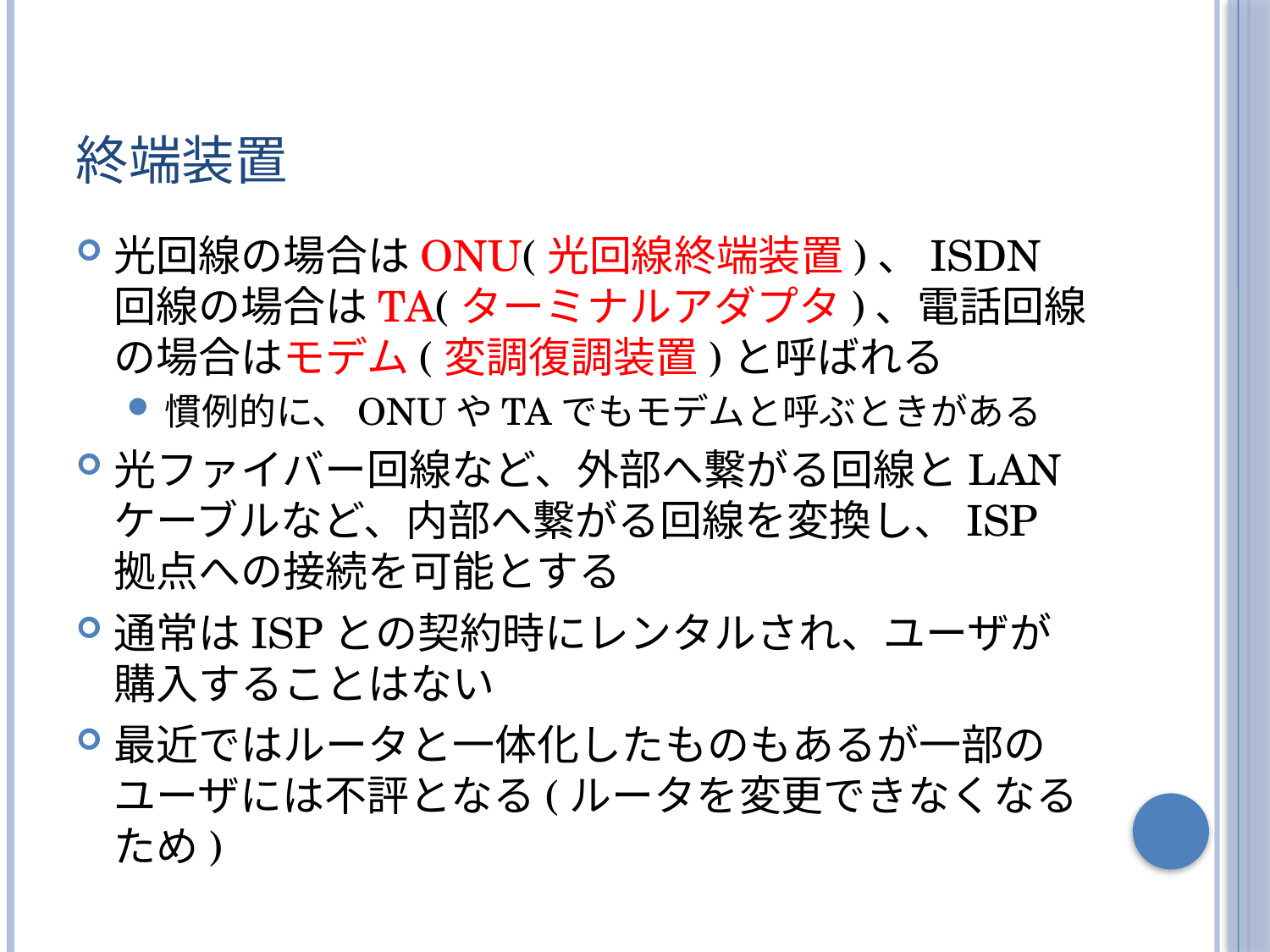

# 終端装置
光回線の場合はONU(光回線終端装置)、ISDN回線の場合はTA(ターミナルアダプタ)、電話回線の場合はモデム(変調復調装置)と呼ばれる
慣例的に、ONUやTAでもモデムと呼ぶときがある
光ファイバー回線など、外部へ繋がる回線とLANケーブルなど、内部へ繋がる回線を変換し、ISP拠点への接続を可能とする
通常はISPとの契約時にレンタルされ、ユーザが購入することはない
最近ではルータと一体化したものもあるが一部のユーザには不評となる(ルータを変更できなくなるため)